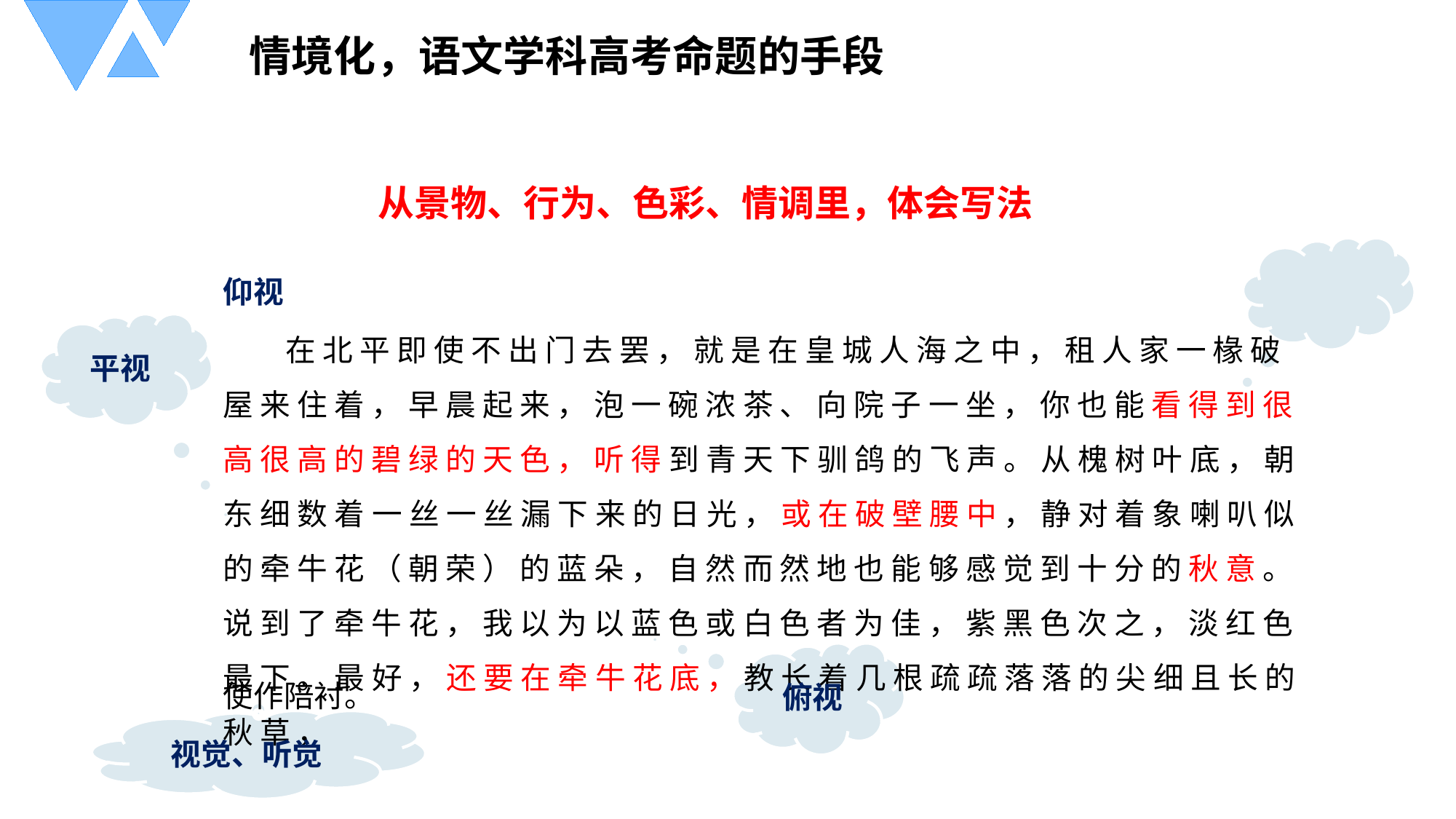

情境化，语文学科高考命题的手段
从景物、行为、色彩、情调里，体会写法
仰视
在 北 平 即 使 不 出 门 去 罢 ， 就 是 在 皇 城 人 海 之 中 ， 租 人 家 一 椽 破 屋 来 住 着 ， 早 晨 起 来 ， 泡 一 碗 浓 茶 、 向 院 子 一 坐 ， 你 也 能 看 得 到 很 高 很 高 的 碧 绿 的 天 色 ， 听 得 到 青 天 下 驯 鸽 的 飞 声 。 从 槐 树 叶 底 ， 朝 东 细 数 着 一 丝 一 丝 漏 下 来 的 日 光 ， 或 在 破 壁 腰 中 ， 静 对 着 象 喇 叭 似 的 牵 牛 花 （ 朝 荣 ） 的 蓝 朵 ， 自 然 而 然 地 也 能 够 感 觉 到 十 分 的 秋 意 。 说 到 了 牵 牛 花 ， 我 以 为 以 蓝 色 或 白 色 者 为 佳 ， 紫 黑 色 次 之 ， 淡 红 色 最 下 。 最 好 ， 还 要 在 牵 牛 花 底 ， 教 长 着 几 根 疏 疏 落 落 的 尖 细 且 长 的 秋 草 ，

平视

使作陪衬。 视觉、听觉
俯视